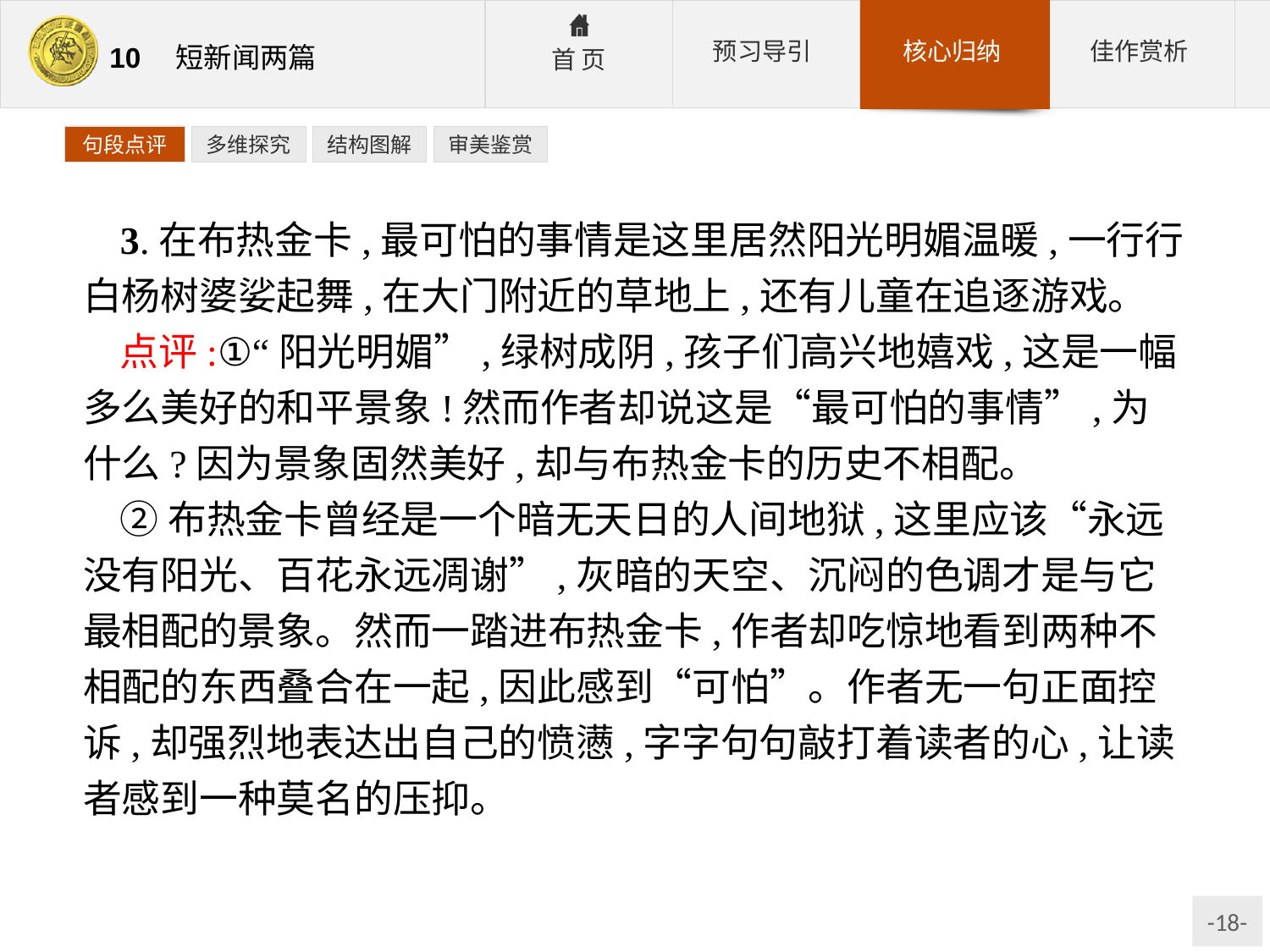

句段点评
多维探究
结构图解
审美鉴赏
3.在布热金卡,最可怕的事情是这里居然阳光明媚温暖,一行行白杨树婆娑起舞,在大门附近的草地上,还有儿童在追逐游戏。
点评:①“阳光明媚”,绿树成阴,孩子们高兴地嬉戏,这是一幅多么美好的和平景象!然而作者却说这是“最可怕的事情”,为什么?因为景象固然美好,却与布热金卡的历史不相配。
②布热金卡曾经是一个暗无天日的人间地狱,这里应该“永远没有阳光、百花永远凋谢”,灰暗的天空、沉闷的色调才是与它最相配的景象。然而一踏进布热金卡,作者却吃惊地看到两种不相配的东西叠合在一起,因此感到“可怕”。作者无一句正面控诉,却强烈地表达出自己的愤懑,字字句句敲打着读者的心,让读者感到一种莫名的压抑。